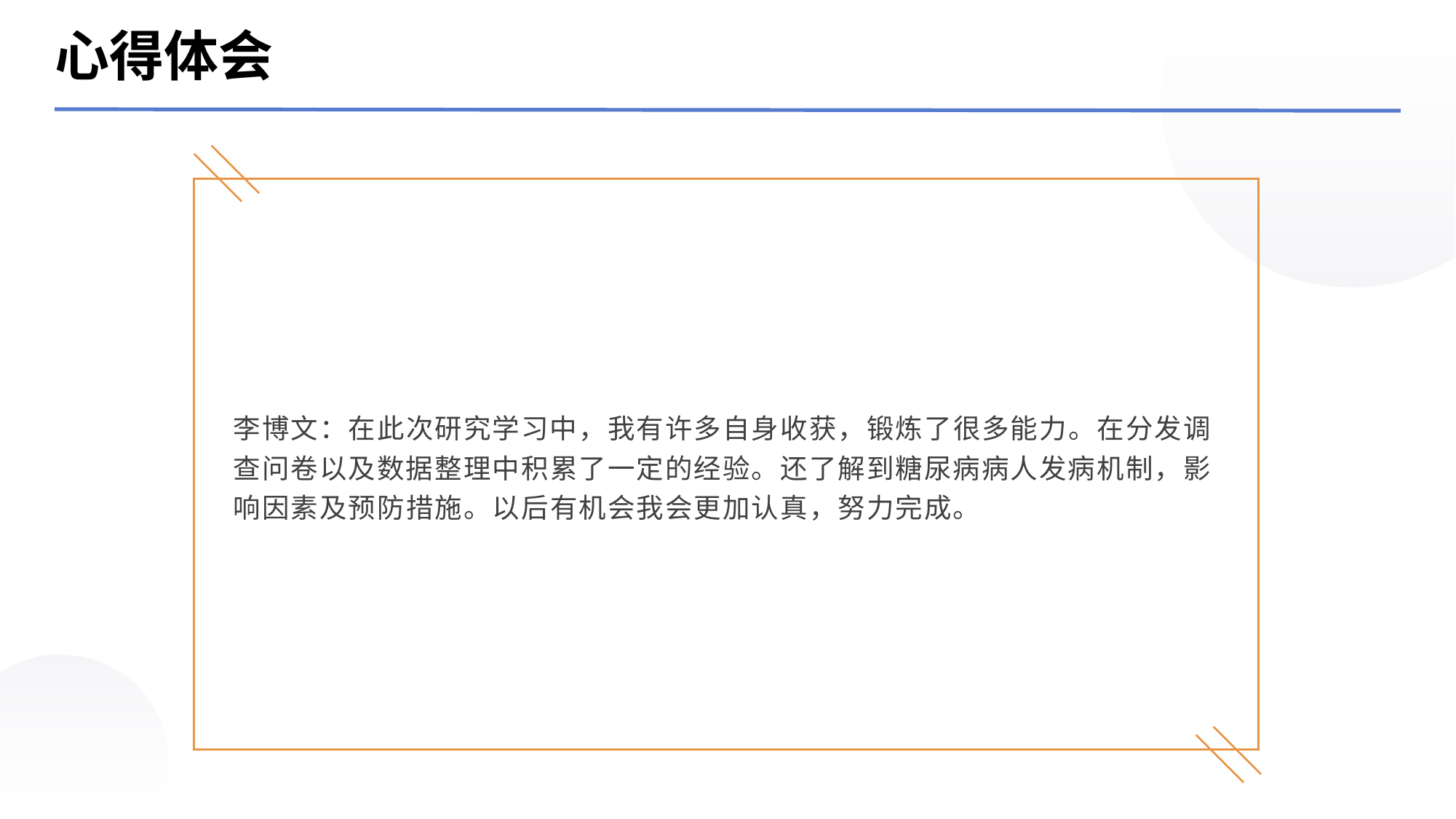

心得体会

李博文：在此次研究学习中，我有许多自身收获，锻炼了很多能力。在分发调查问卷以及数据整理中积累了一定的经验。还了解到糖尿病病人发病机制，影响因素及预防措施。以后有机会我会更加认真，努力完成。